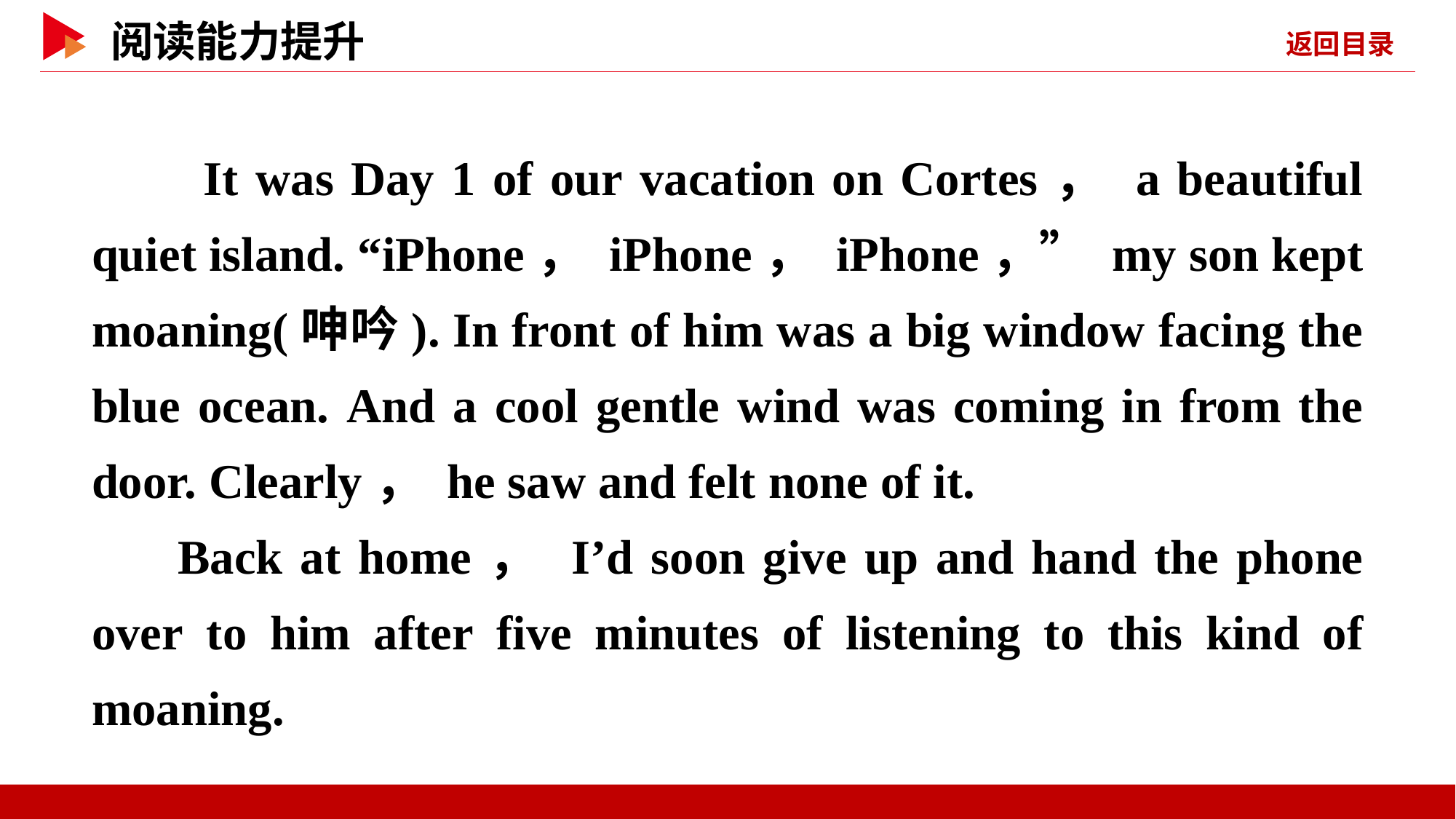

It was Day 1 of our vacation on Cortes， a beautiful quiet island. “iPhone， iPhone， iPhone，” my son kept moaning(呻吟). In front of him was a big window facing the blue ocean. And a cool gentle wind was coming in from the door. Clearly， he saw and felt none of it.
Back at home， I’d soon give up and hand the phone over to him after five minutes of listening to this kind of moaning.